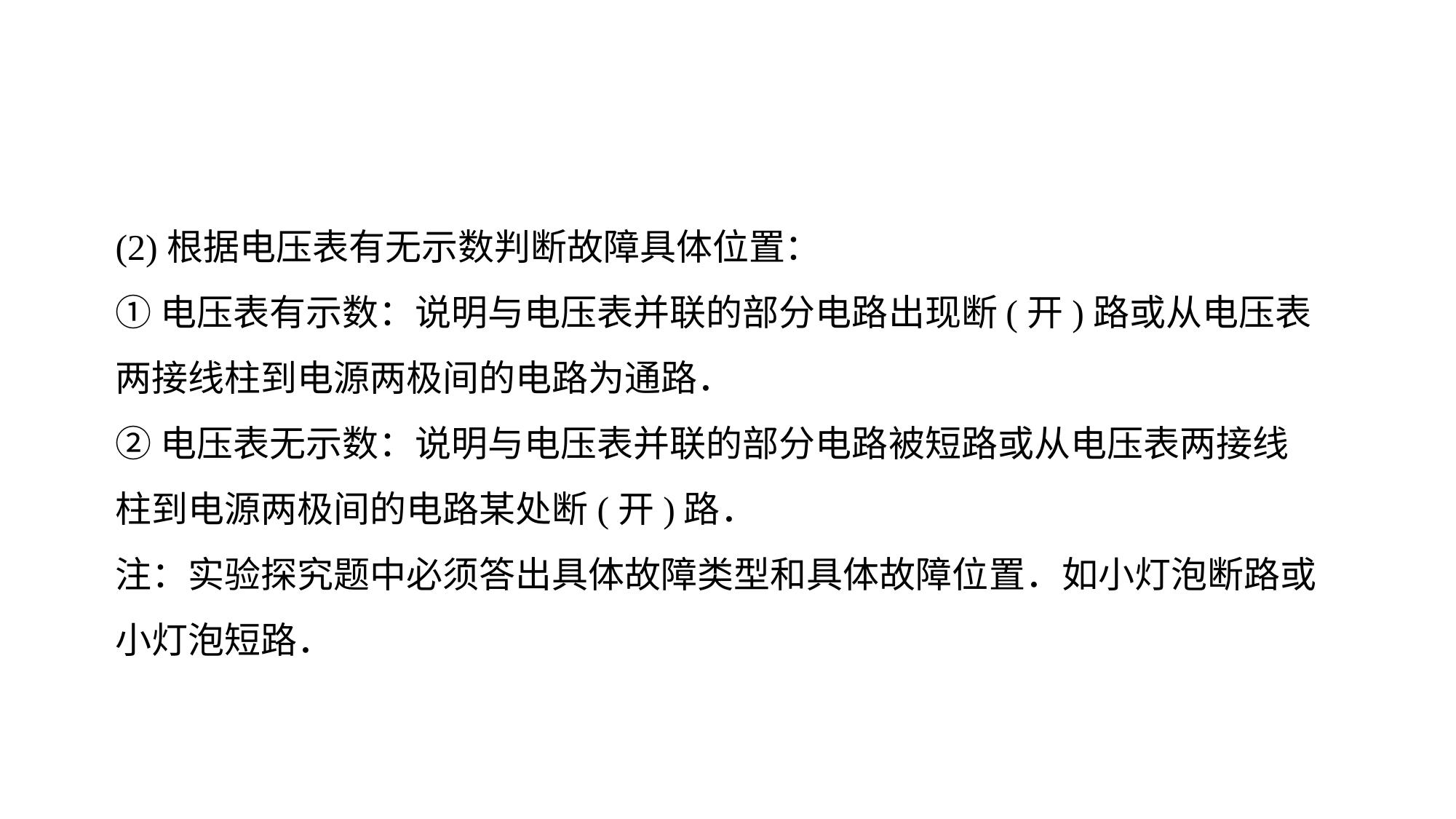

(2)根据电压表有无示数判断故障具体位置：
①电压表有示数：说明与电压表并联的部分电路出现断(开)路或从电压表两接线柱到电源两极间的电路为通路．②电压表无示数：说明与电压表并联的部分电路被短路或从电压表两接线柱到电源两极间的电路某处断(开)路．注：实验探究题中必须答出具体故障类型和具体故障位置．如小灯泡断路或小灯泡短路．